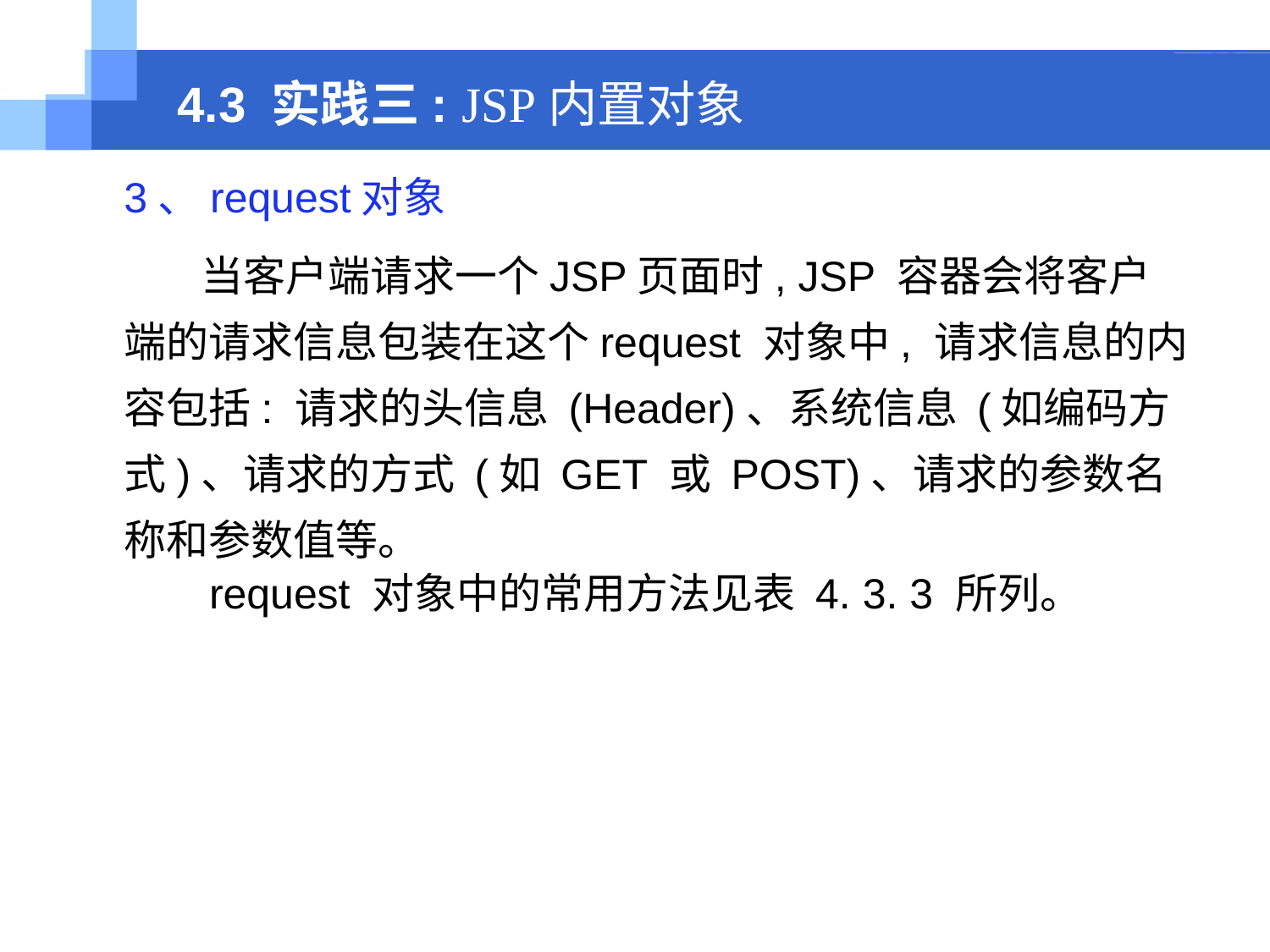

4.3 实践三: JSP内置对象
3、request对象

       当客户端请求一个JSP页面时, JSP 容器会将客户端的请求信息包装在这个request 对象中, 请求信息的内容包括: 请求的头信息 (Header)、系统信息 (如编码方式)、请求的方式 (如 GET 或 POST)、请求的参数名称和参数值等。
request 对象中的常用方法见表 4. 3. 3 所列。